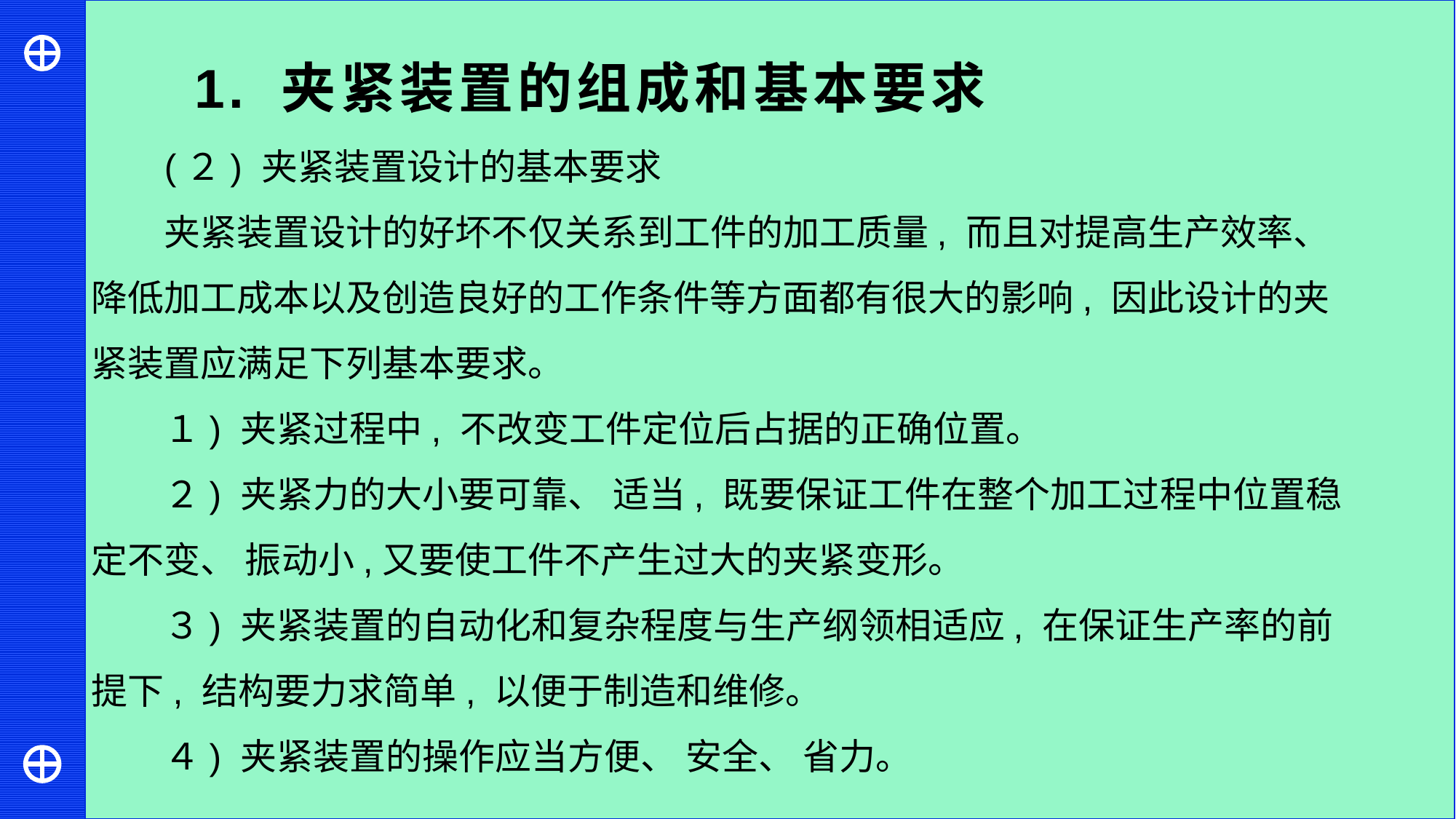

1. 夹紧装置的组成和基本要求
(２) 夹紧装置设计的基本要求
夹紧装置设计的好坏不仅关系到工件的加工质量, 而且对提高生产效率、降低加工成本以及创造良好的工作条件等方面都有很大的影响, 因此设计的夹紧装置应满足下列基本要求。
１) 夹紧过程中, 不改变工件定位后占据的正确位置。
２) 夹紧力的大小要可靠、 适当, 既要保证工件在整个加工过程中位置稳定不变、 振动小,又要使工件不产生过大的夹紧变形。
３) 夹紧装置的自动化和复杂程度与生产纲领相适应, 在保证生产率的前提下, 结构要力求简单, 以便于制造和维修。
４) 夹紧装置的操作应当方便、 安全、 省力。